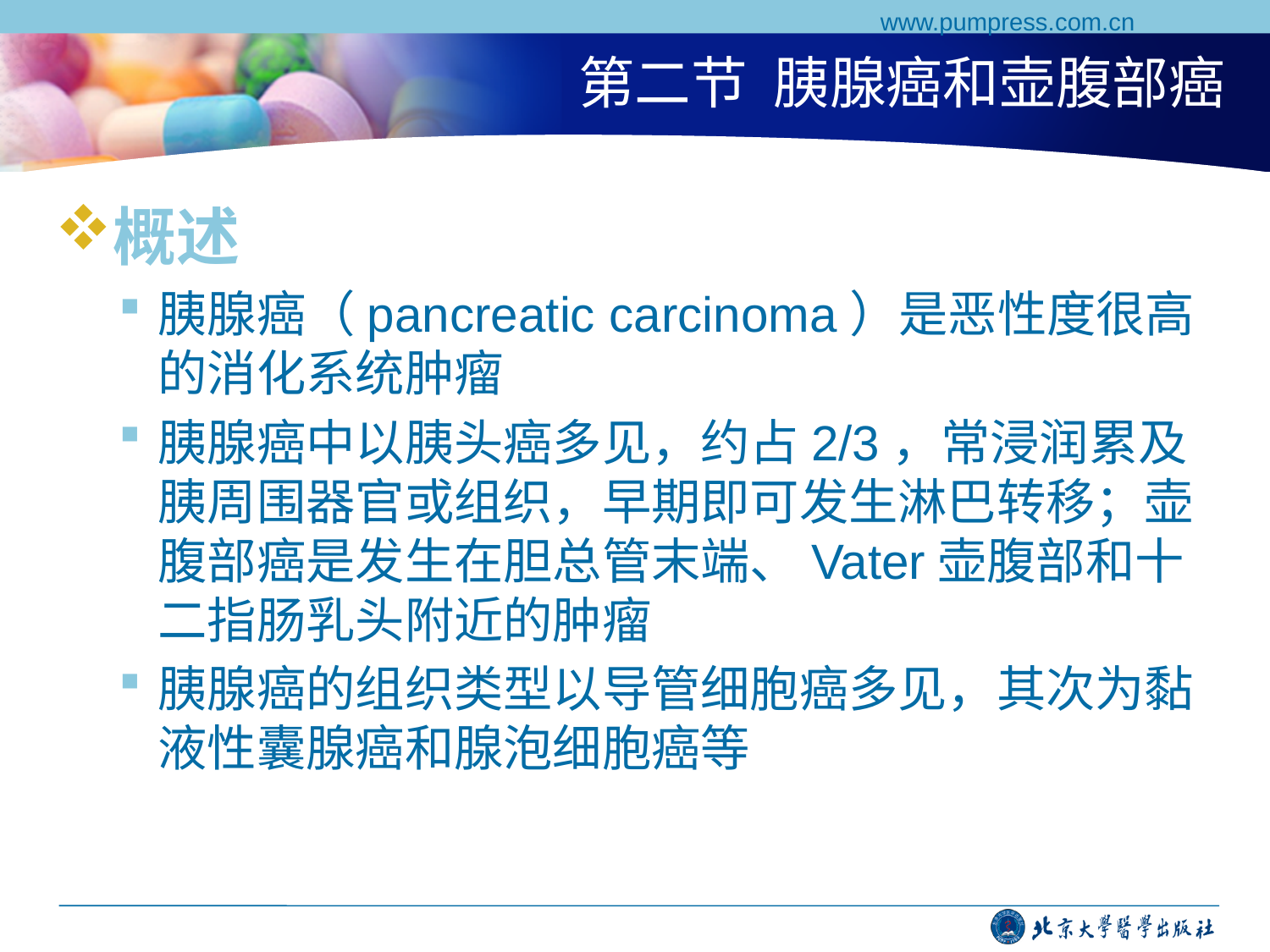

www.pumpress.com.cn
# 第二节  胰腺癌和壶腹部癌
概述
胰腺癌（pancreatic carcinoma）是恶性度很高的消化系统肿瘤
胰腺癌中以胰头癌多见，约占2/3，常浸润累及胰周围器官或组织，早期即可发生淋巴转移；壶腹部癌是发生在胆总管末端、Vater壶腹部和十二指肠乳头附近的肿瘤
胰腺癌的组织类型以导管细胞癌多见，其次为黏液性囊腺癌和腺泡细胞癌等